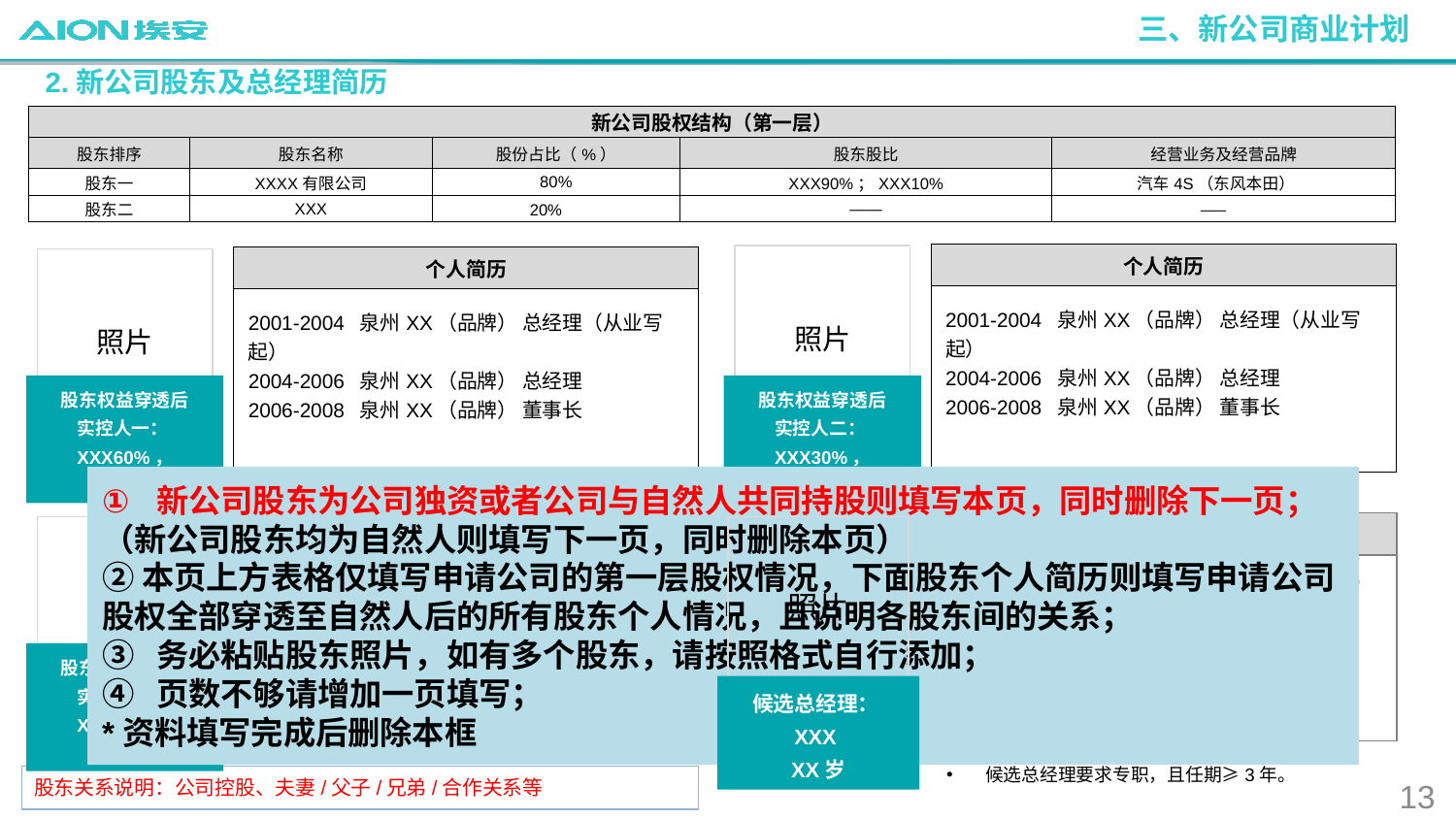

三、新公司商业计划
2.新公司股东及总经理简历
| 新公司股权结构（第一层） |  |  |  |  |
| --- | --- | --- | --- | --- |
| 股东排序 | 股东名称 | 股份占比（%） | 股东股比 | 经营业务及经营品牌 |
| 股东一 | XXXX有限公司 | 80% | XXX90%；XXX10% | 汽车4S（东风本田） |
| 股东二 | XXX | 20% | —— | —— |
| 个人简历 |
| --- |
| 2001-2004 泉州XX（品牌） 总经理（从业写起） 2004-2006 泉州XX（品牌） 总经理 2006-2008 泉州XX（品牌） 董事长 |
照片
| 个人简历 |
| --- |
| 2001-2004 泉州XX（品牌） 总经理（从业写起） 2004-2006 泉州XX（品牌） 总经理 2006-2008 泉州XX（品牌） 董事长 |
照片
股东权益穿透后
实控人二：XXX30%，
XX岁
股东权益穿透后
实控人一：XXX60%，
XX岁
新公司股东为公司独资或者公司与自然人共同持股则填写本页，同时删除下一页；
（新公司股东均为自然人则填写下一页，同时删除本页）
②本页上方表格仅填写申请公司的第一层股权情况，下面股东个人简历则填写申请公司股权全部穿透至自然人后的所有股东个人情况，且说明各股东间的关系；
③  务必粘贴股东照片，如有多个股东，请按照格式自行添加；
④  页数不够请增加一页填写；
*资料填写完成后删除本框
| 个人简历 |
| --- |
| 2001-2004 泉州XX（品牌） 总经理（从业写起） 2004-2006 泉州XX（品牌） 总经理 2006-2008 泉州XX（品牌） 董事长 |
| 个人简历 |
| --- |
| 2001-2004 泉州XX（品牌） 总经理（从业写起） 2004-2006 泉州XX（品牌） 总经理 2006-2008 泉州XX（品牌） 董事长 |
照片
照片
股东权益穿透后
实控人三：XXX10%，
XX岁
候选总经理：XXX
XX岁
候选总经理要求专职，且任期≥3年。
股东关系说明：公司控股、夫妻/父子/兄弟/合作关系等